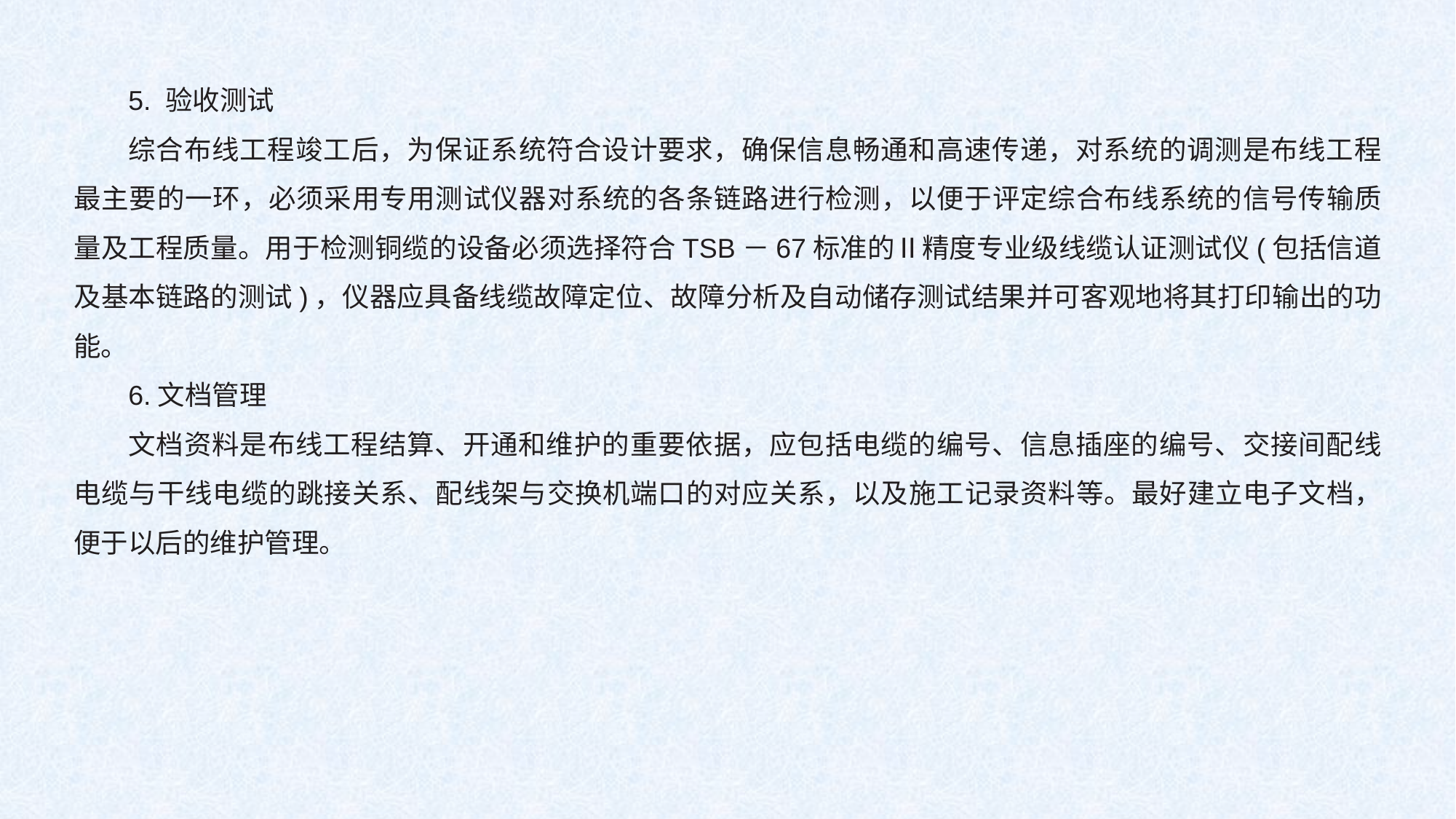

5. 验收测试
综合布线工程竣工后，为保证系统符合设计要求，确保信息畅通和高速传递，对系统的调测是布线工程最主要的一环，必须采用专用测试仪器对系统的各条链路进行检测，以便于评定综合布线系统的信号传输质量及工程质量。用于检测铜缆的设备必须选择符合TSB－67标准的Ⅱ精度专业级线缆认证测试仪(包括信道及基本链路的测试)，仪器应具备线缆故障定位、故障分析及自动储存测试结果并可客观地将其打印输出的功能。
6.文档管理
文档资料是布线工程结算、开通和维护的重要依据，应包括电缆的编号、信息插座的编号、交接间配线电缆与干线电缆的跳接关系、配线架与交换机端口的对应关系，以及施工记录资料等。最好建立电子文档，便于以后的维护管理。